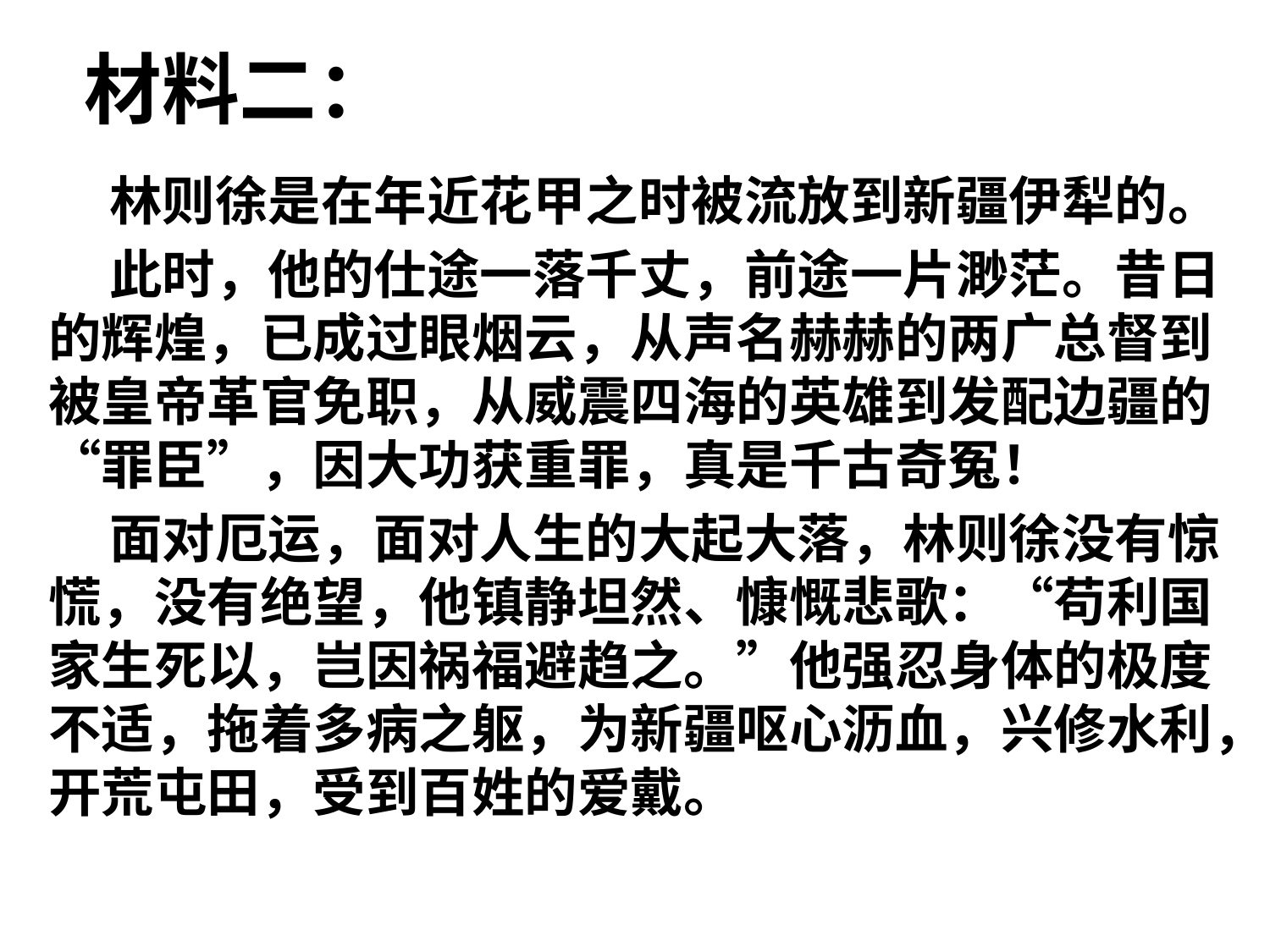

# 材料二：
    林则徐是在年近花甲之时被流放到新疆伊犁的。
    此时，他的仕途一落千丈，前途一片渺茫。昔日的辉煌，已成过眼烟云，从声名赫赫的两广总督到被皇帝革官免职，从威震四海的英雄到发配边疆的“罪臣”，因大功获重罪，真是千古奇冤！
    面对厄运，面对人生的大起大落，林则徐没有惊慌，没有绝望，他镇静坦然、慷慨悲歌：“苟利国家生死以，岂因祸福避趋之。”他强忍身体的极度不适，拖着多病之躯，为新疆呕心沥血，兴修水利，开荒屯田，受到百姓的爱戴。